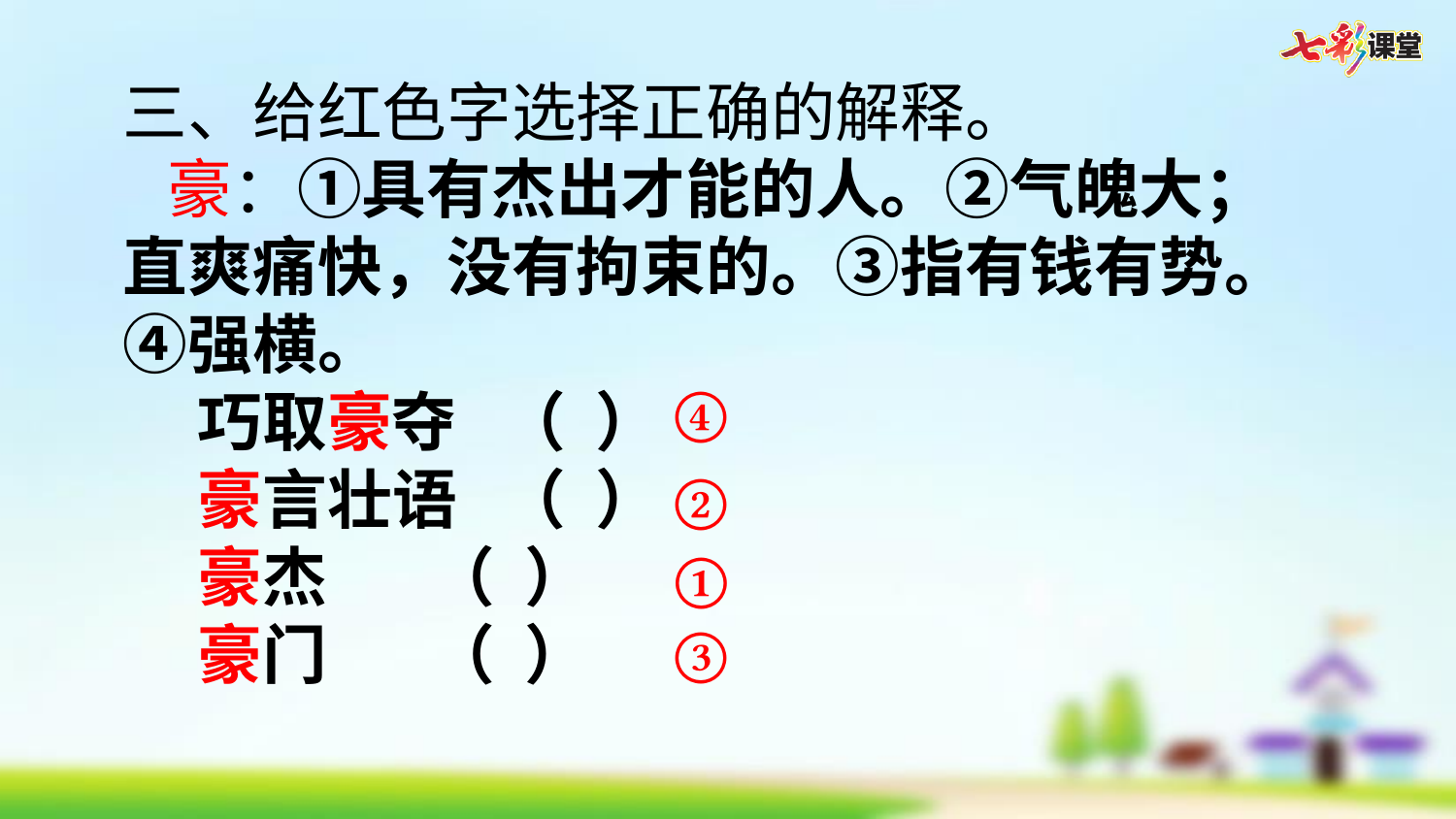

三、给红色字选择正确的解释。
  豪：①具有杰出才能的人。②气魄大；直爽痛快，没有拘束的。③指有钱有势。 ④强横。
    巧取豪夺   （  ）
    豪言壮语   （  ）
    豪杰       （  ）
    豪门       （  ）
④
②
①
③